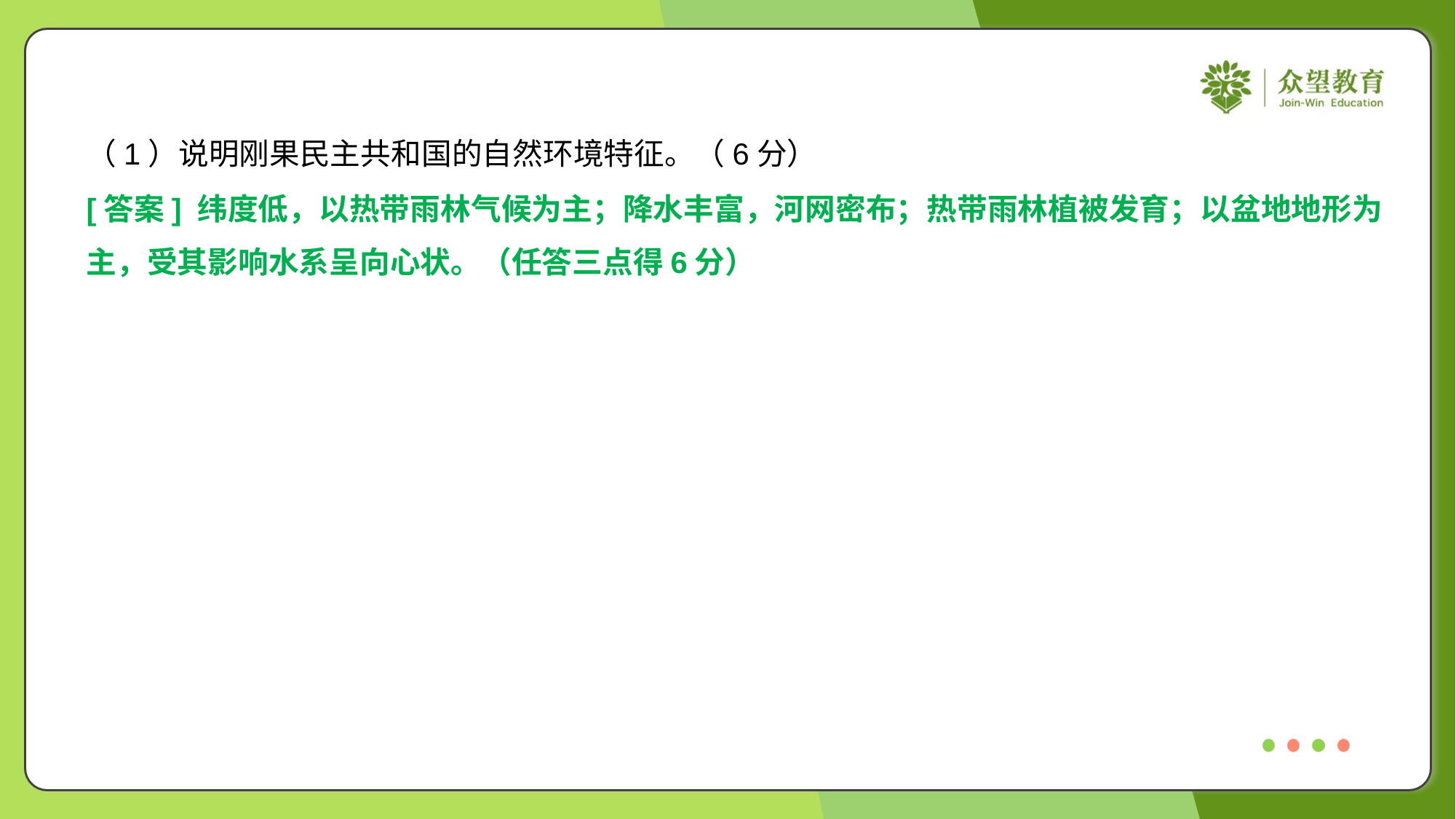

（1）说明刚果民主共和国的自然环境特征。（6分）
[答案] 纬度低，以热带雨林气候为主；降水丰富，河网密布；热带雨林植被发育；以盆地地形为
主，受其影响水系呈向心状。（任答三点得6分）